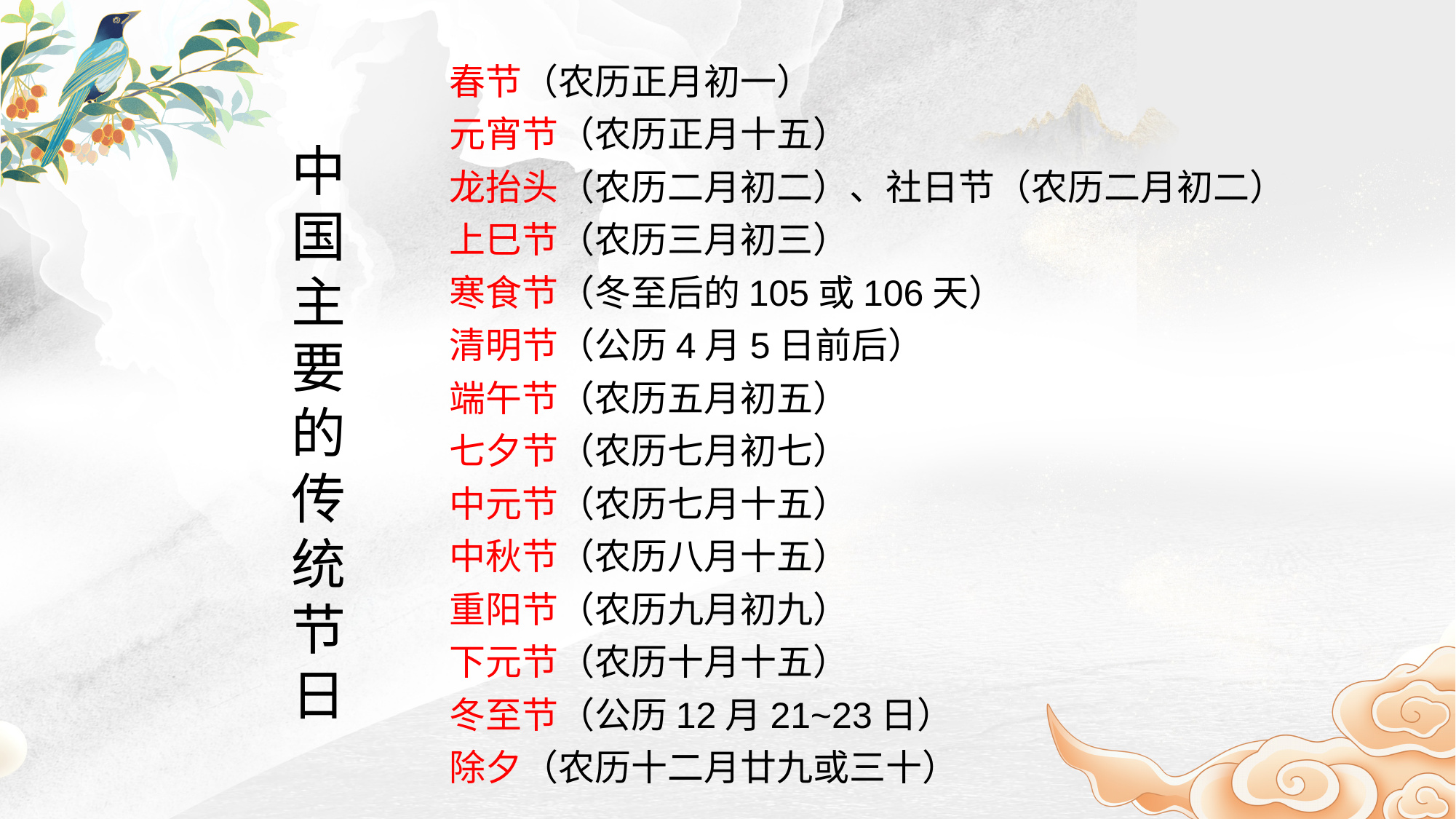

春节（农历正月初一）
元宵节（农历正月十五）
龙抬头（农历二月初二）、社日节（农历二月初二）
上巳节（农历三月初三）
寒食节（冬至后的105或106天）
清明节（公历4月5日前后）
端午节（农历五月初五）
七夕节（农历七月初七）
中元节（农历七月十五）
中秋节（农历八月十五）
重阳节（农历九月初九）
下元节（农历十月十五）
冬至节（公历12月21~23日）
除夕（农历十二月廿九或三十）
中
国主要的传统节日